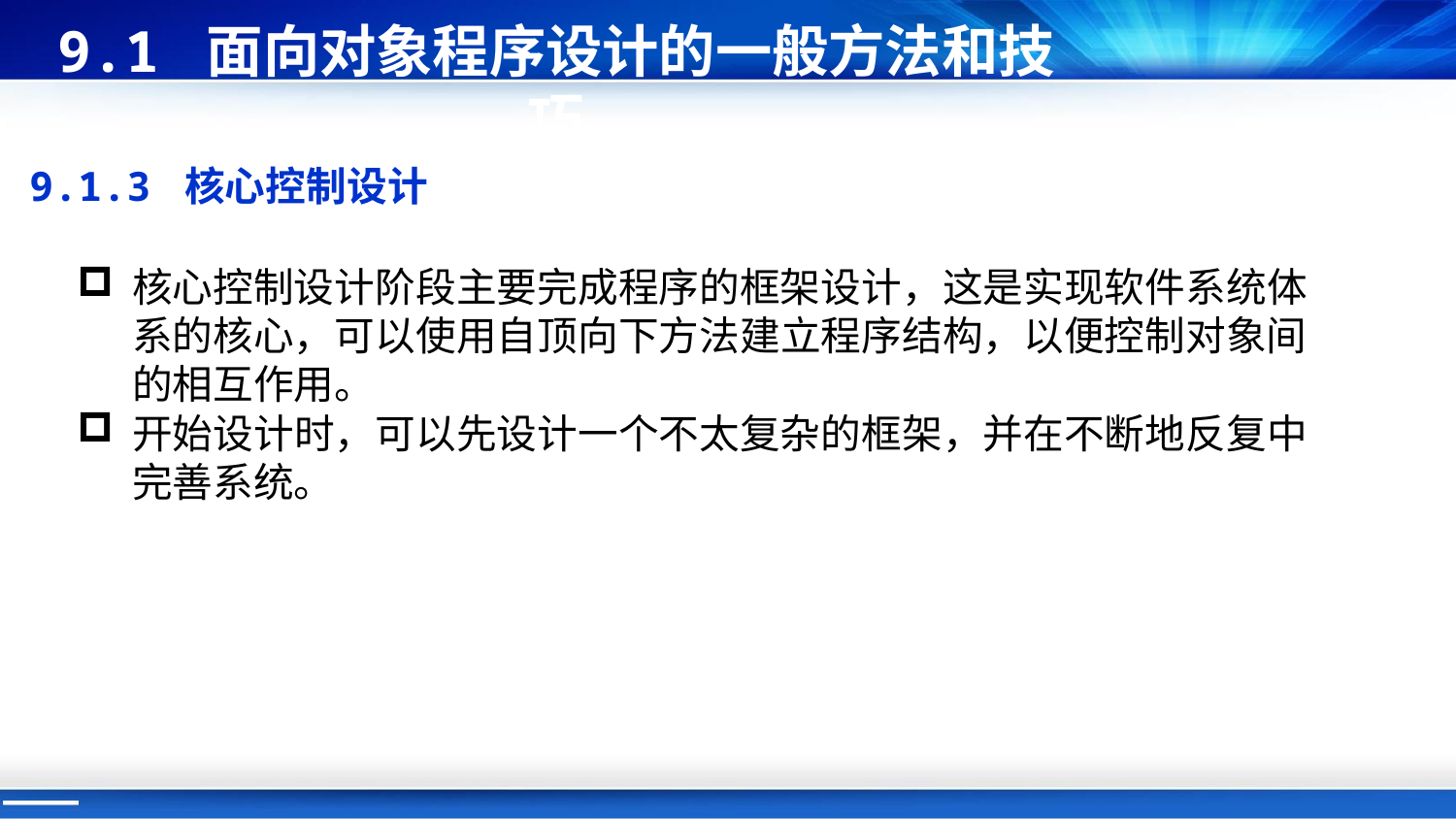

9.1 面向对象程序设计的一般方法和技巧
9.1.3 核心控制设计
核心控制设计阶段主要完成程序的框架设计，这是实现软件系统体系的核心，可以使用自顶向下方法建立程序结构，以便控制对象间的相互作用。
开始设计时，可以先设计一个不太复杂的框架，并在不断地反复中完善系统。